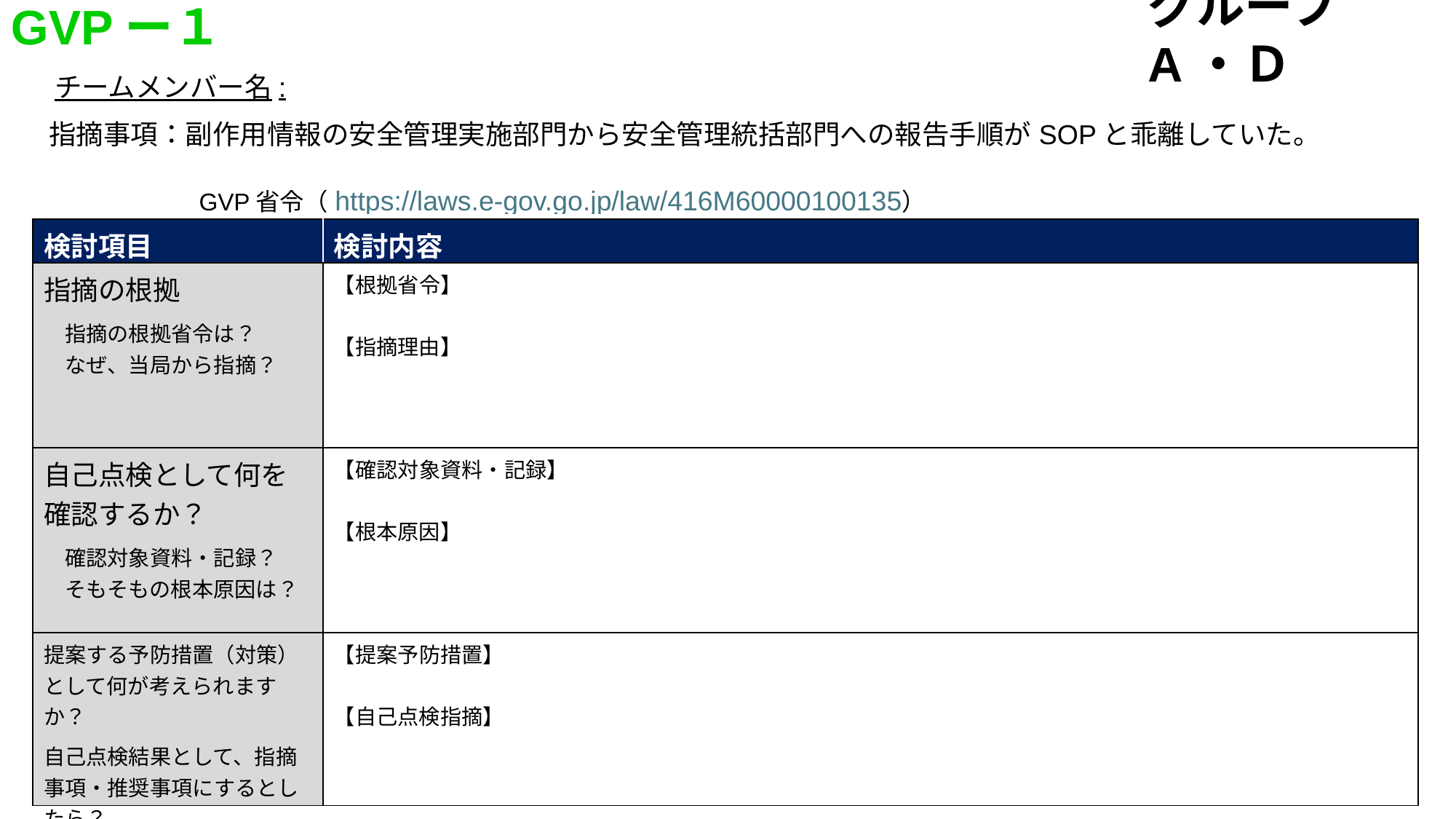

GVPー１
グループ A・Ｄ
チームメンバー名:
| 指摘事項：副作用情報の安全管理実施部門から安全管理統括部門への報告手順がSOPと乖離していた。 GVP省令（https://laws.e-gov.go.jp/law/416M60000100135） |
| --- |

| 検討項目 | 検討内容 |
| --- | --- |
| 指摘の根拠 　指摘の根拠省令は？ 　なぜ、当局から指摘？ | 【根拠省令】 【指摘理由】 |
| 自己点検として何を確認するか？ 　確認対象資料・記録？ 　そもそもの根本原因は？ | 【確認対象資料・記録】 【根本原因】 |
| 提案する予防措置（対策）として何が考えられますか？ 自己点検結果として、指摘事項・推奨事項にするとしたら？ | 【提案予防措置】 【自己点検指摘】 |